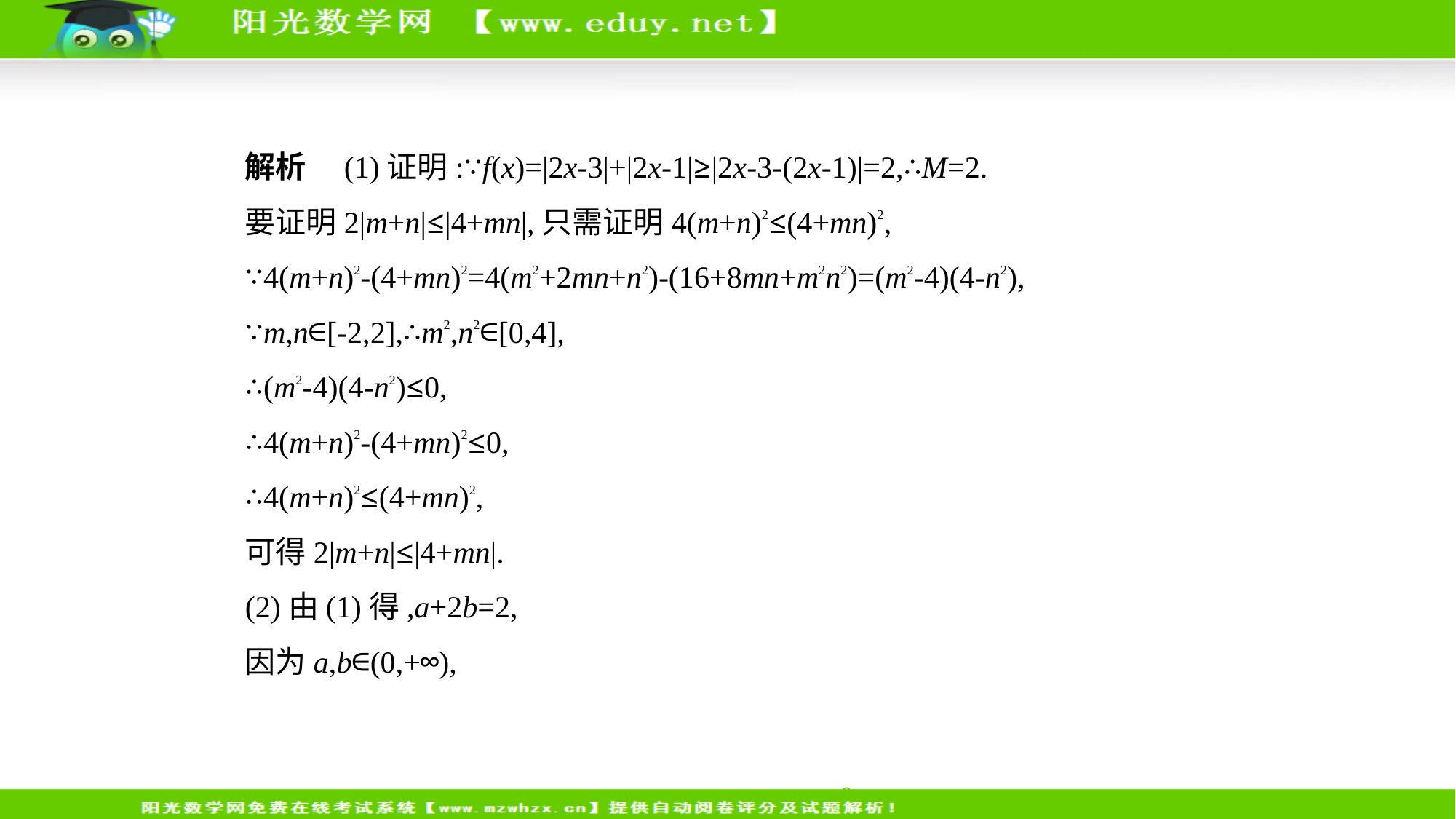

解析　(1)证明:∵f(x)=|2x-3|+|2x-1|≥|2x-3-(2x-1)|=2,∴M=2.
要证明2|m+n|≤|4+mn|,只需证明4(m+n)2≤(4+mn)2,
∵4(m+n)2-(4+mn)2=4(m2+2mn+n2)-(16+8mn+m2n2)=(m2-4)(4-n2),
∵m,n∈[-2,2],∴m2,n2∈[0,4],
∴(m2-4)(4-n2)≤0,
∴4(m+n)2-(4+mn)2≤0,
∴4(m+n)2≤(4+mn)2,
可得2|m+n|≤|4+mn|.
(2)由(1)得,a+2b=2,
因为a,b∈(0,+∞),